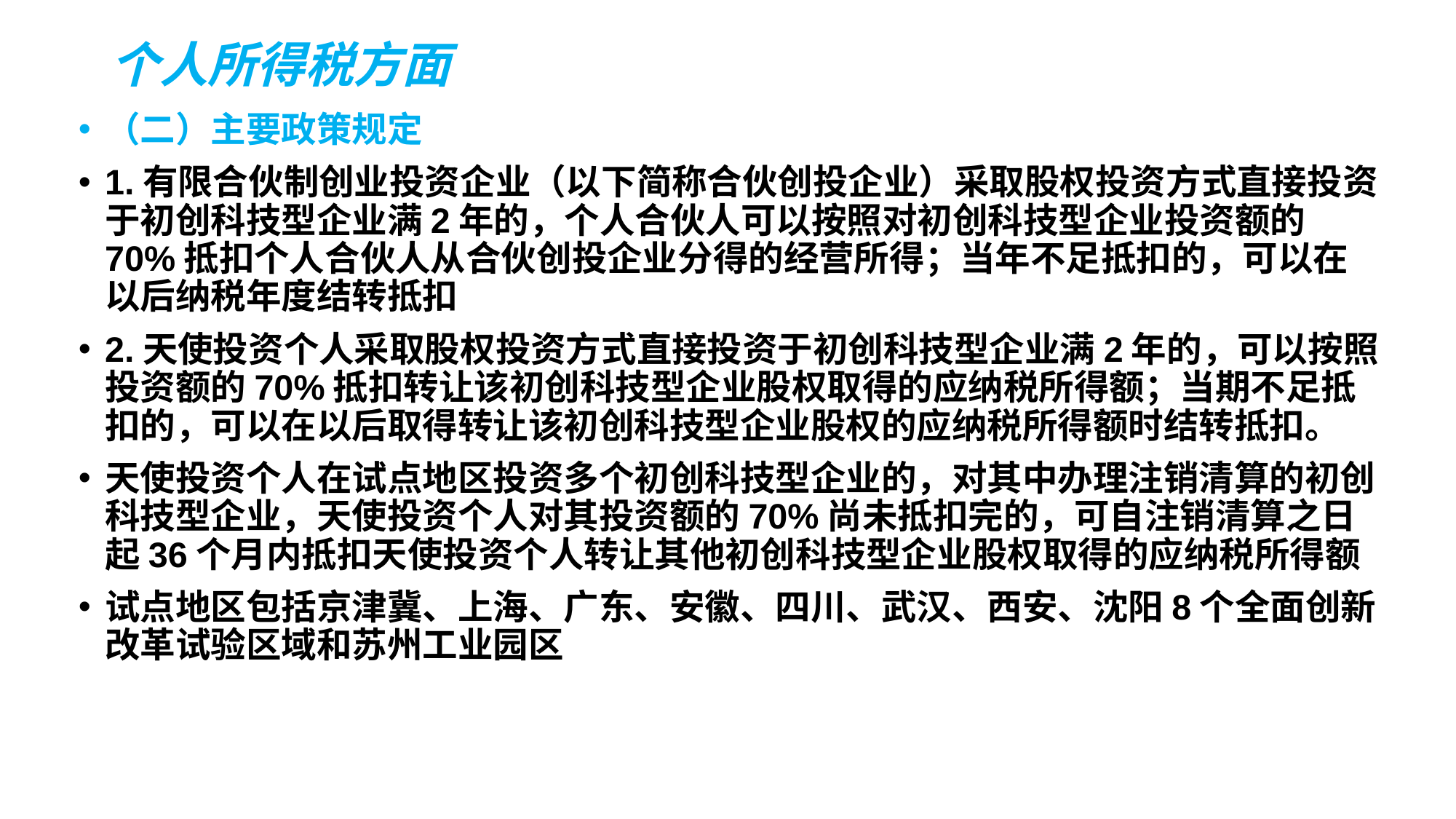

# 个人所得税方面
（二）主要政策规定
1.有限合伙制创业投资企业（以下简称合伙创投企业）采取股权投资方式直接投资于初创科技型企业满2年的，个人合伙人可以按照对初创科技型企业投资额的70%抵扣个人合伙人从合伙创投企业分得的经营所得；当年不足抵扣的，可以在以后纳税年度结转抵扣
2.天使投资个人采取股权投资方式直接投资于初创科技型企业满2年的，可以按照投资额的70%抵扣转让该初创科技型企业股权取得的应纳税所得额；当期不足抵扣的，可以在以后取得转让该初创科技型企业股权的应纳税所得额时结转抵扣。
天使投资个人在试点地区投资多个初创科技型企业的，对其中办理注销清算的初创科技型企业，天使投资个人对其投资额的70%尚未抵扣完的，可自注销清算之日起36个月内抵扣天使投资个人转让其他初创科技型企业股权取得的应纳税所得额
试点地区包括京津冀、上海、广东、安徽、四川、武汉、西安、沈阳8个全面创新改革试验区域和苏州工业园区